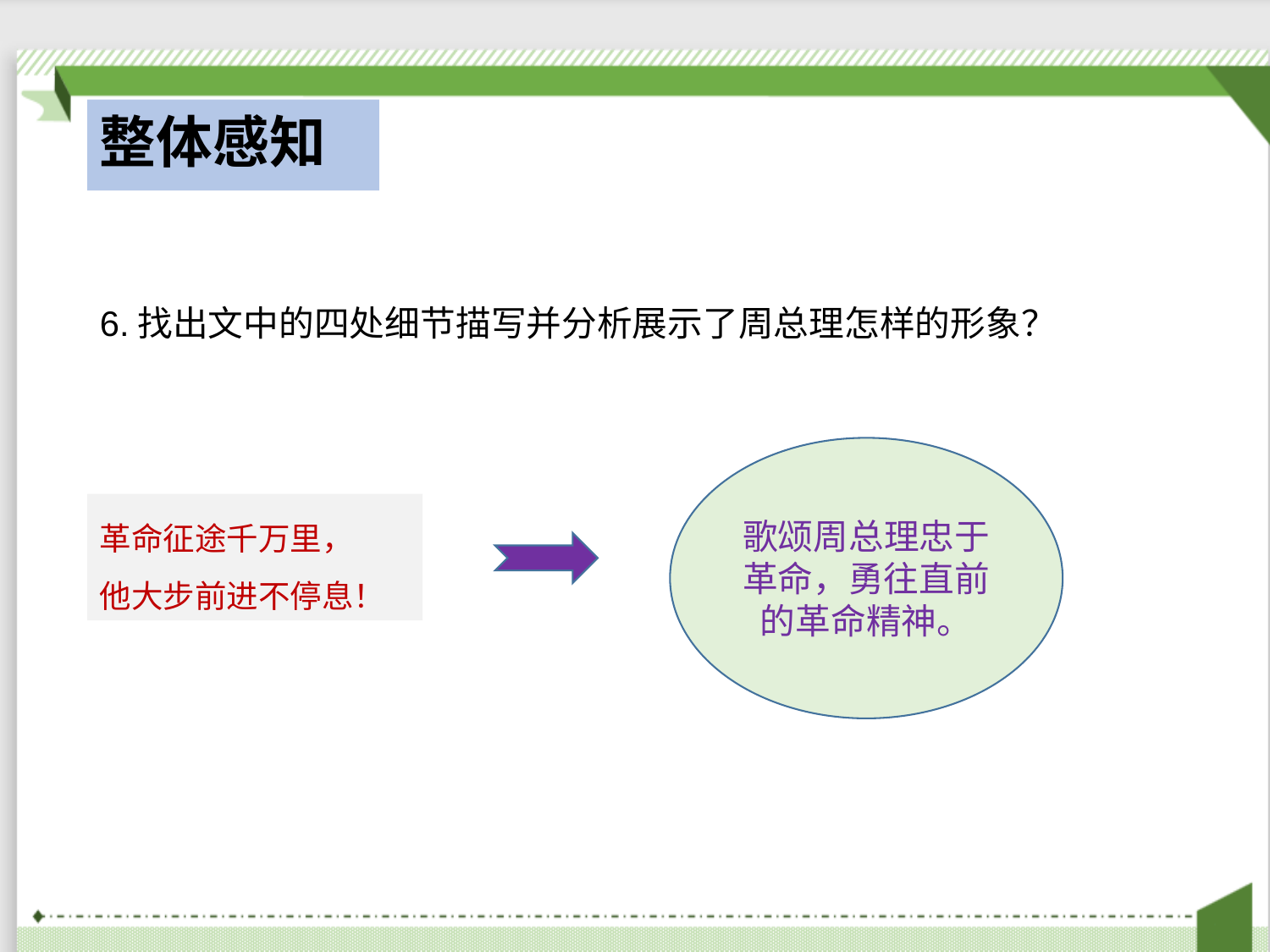

# 整体感知
6.找出文中的四处细节描写并分析展示了周总理怎样的形象？
歌颂周总理忠于革命，勇往直前的革命精神。
革命征途千万里，
他大步前进不停息！